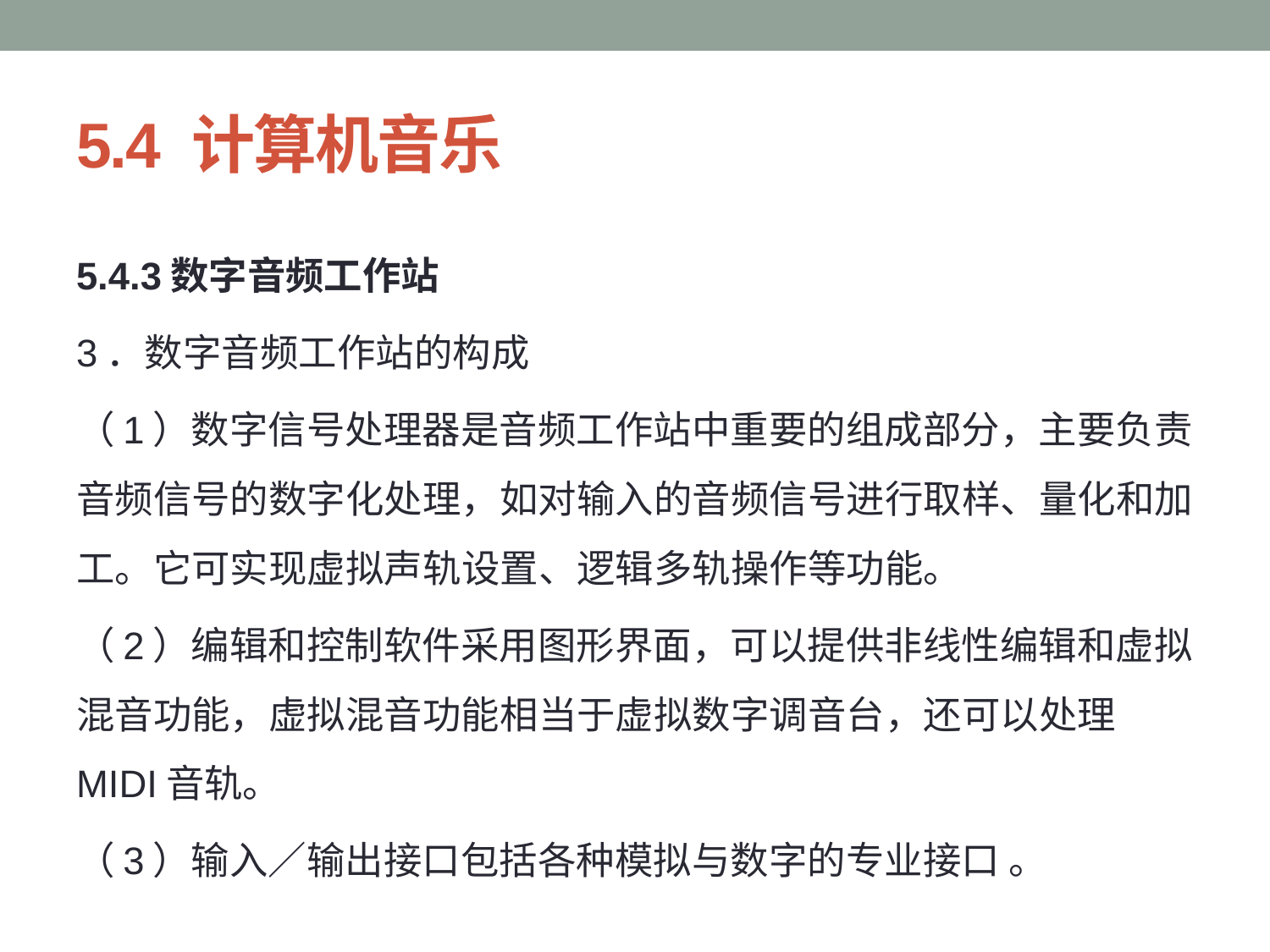

# 5.4 计算机音乐
5.4.3数字音频工作站
3．数字音频工作站的构成
（1）数字信号处理器是音频工作站中重要的组成部分，主要负责音频信号的数字化处理，如对输入的音频信号进行取样、量化和加工。它可实现虚拟声轨设置、逻辑多轨操作等功能。
（2）编辑和控制软件采用图形界面，可以提供非线性编辑和虚拟混音功能，虚拟混音功能相当于虚拟数字调音台，还可以处理MIDI音轨。
（3）输入／输出接口包括各种模拟与数字的专业接口 。